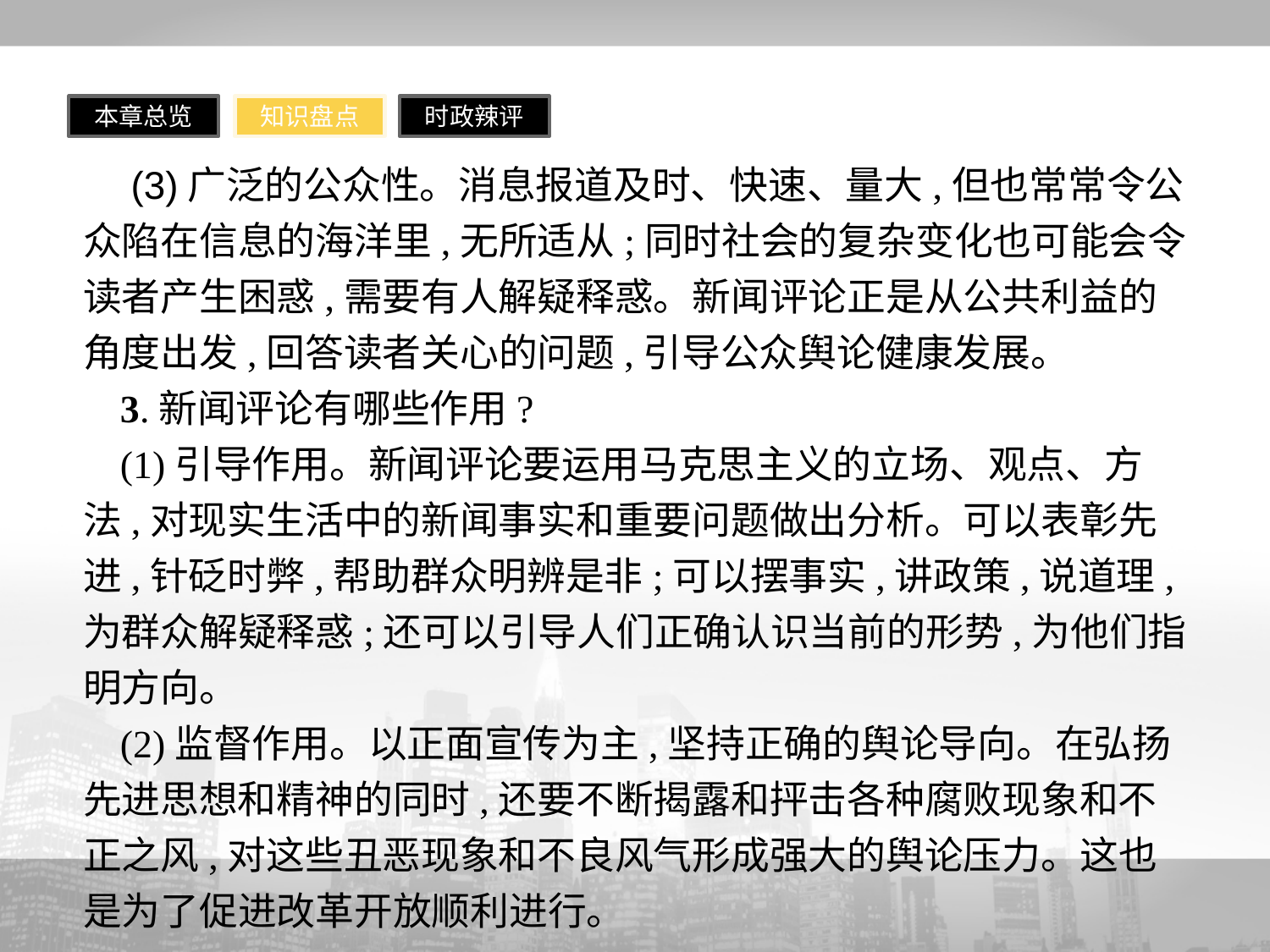

本章总览
知识盘点
时政辣评
 (3)广泛的公众性。消息报道及时、快速、量大,但也常常令公众陷在信息的海洋里,无所适从;同时社会的复杂变化也可能会令读者产生困惑,需要有人解疑释惑。新闻评论正是从公共利益的角度出发,回答读者关心的问题,引导公众舆论健康发展。
3.新闻评论有哪些作用?
(1)引导作用。新闻评论要运用马克思主义的立场、观点、方法,对现实生活中的新闻事实和重要问题做出分析。可以表彰先进,针砭时弊,帮助群众明辨是非;可以摆事实,讲政策,说道理,为群众解疑释惑;还可以引导人们正确认识当前的形势,为他们指明方向。
(2)监督作用。以正面宣传为主,坚持正确的舆论导向。在弘扬先进思想和精神的同时,还要不断揭露和抨击各种腐败现象和不正之风,对这些丑恶现象和不良风气形成强大的舆论压力。这也是为了促进改革开放顺利进行。